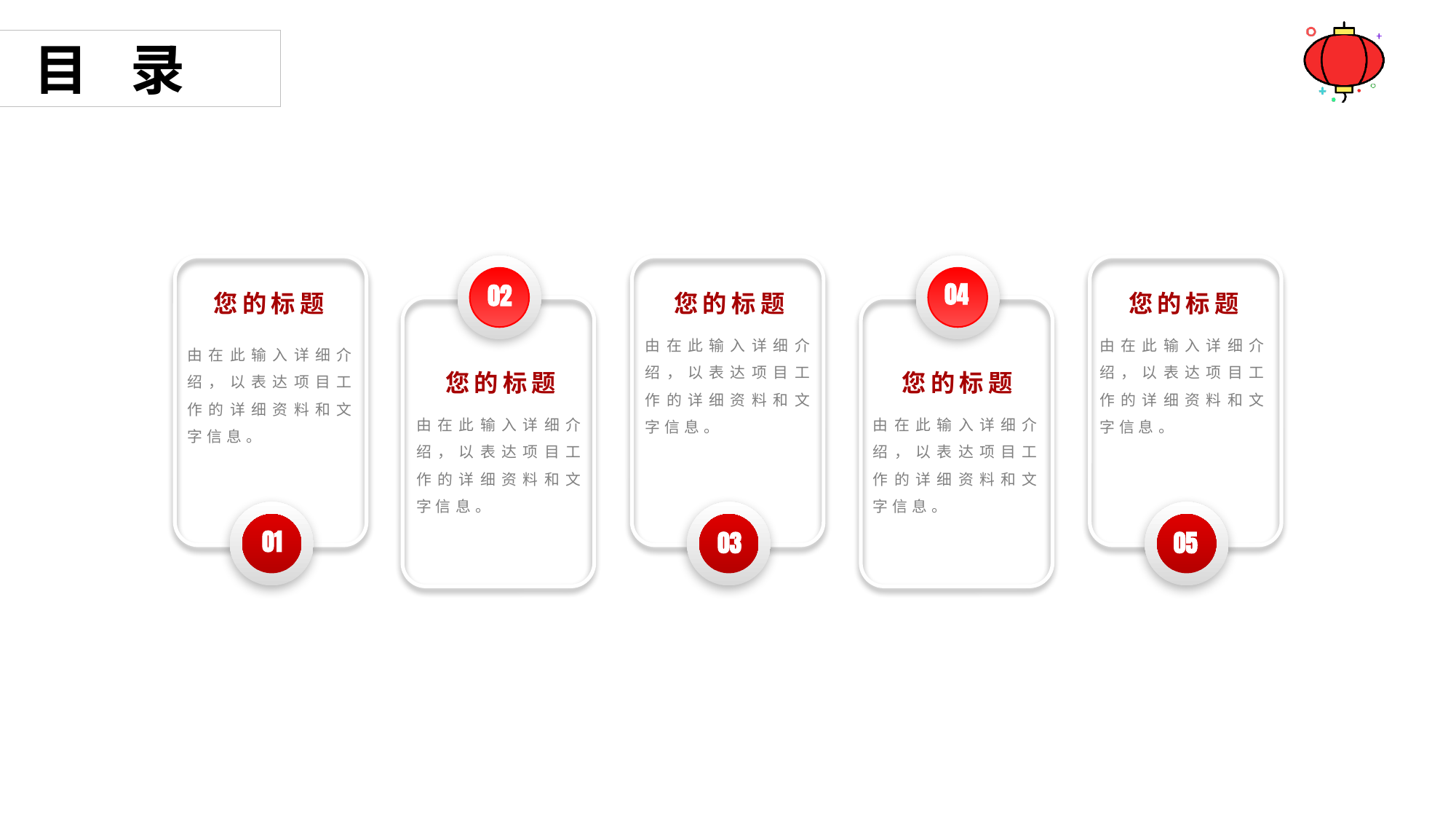

目 录

02

04

您的标题
由在此输入详细介绍，以表达项目工作的详细资料和文字信息。

您的标题
由在此输入详细介绍，以表达项目工作的详细资料和文字信息。

您的标题
由在此输入详细介绍，以表达项目工作的详细资料和文字信息。

您的标题
由在此输入详细介绍，以表达项目工作的详细资料和文字信息。

您的标题
由在此输入详细介绍，以表达项目工作的详细资料和文字信息。

01

03

05